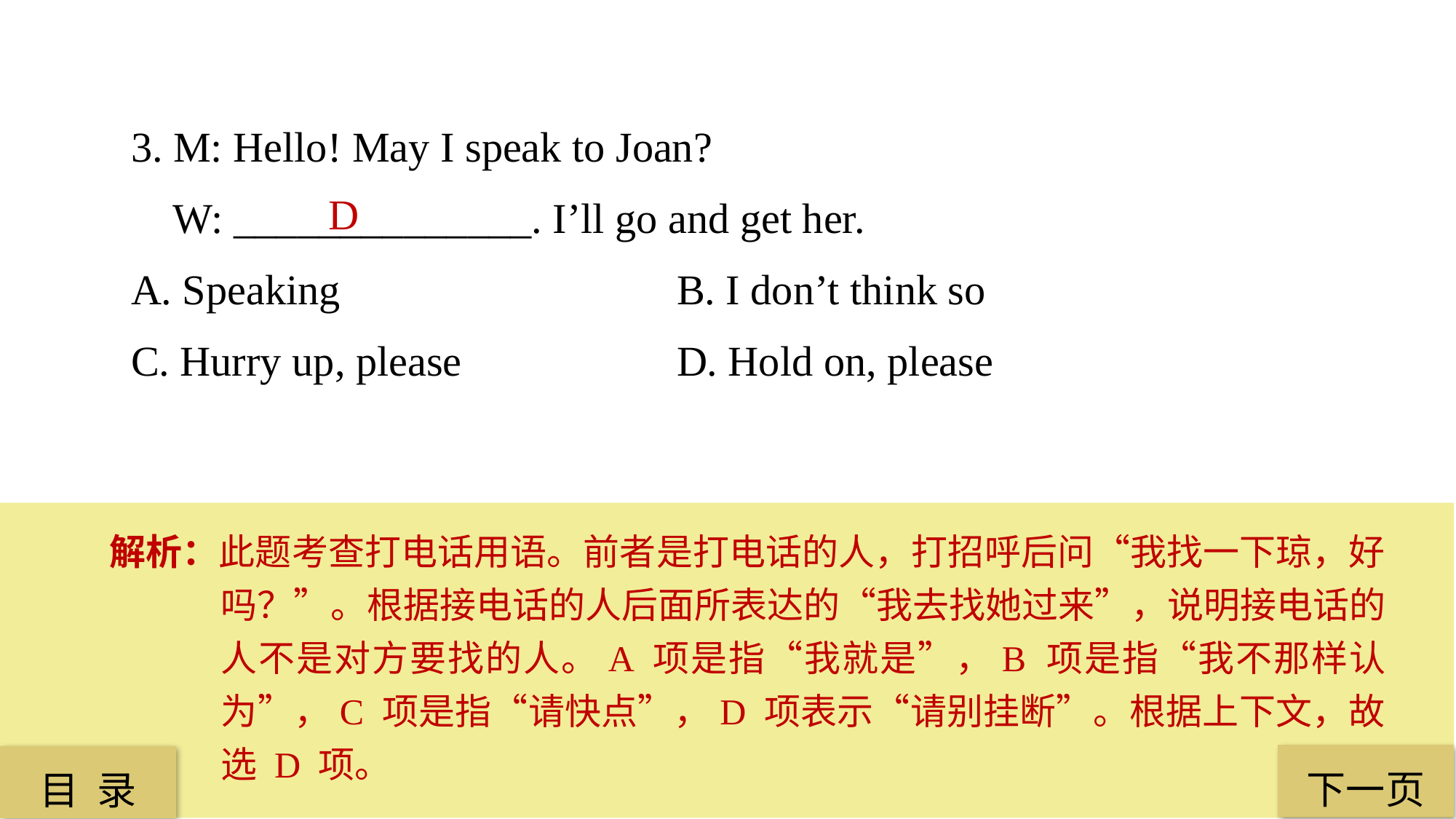

3. M: Hello! May I speak to Joan?
    W: ______________. I’ll go and get her.
A. Speaking 			B. I don’t think so
C. Hurry up, please 		D. Hold on, please
D
解析：此题考查打电话用语。前者是打电话的人，打招呼后问“我找一下琼，好吗？”。根据接电话的人后面所表达的“我去找她过来”，说明接电话的人不是对方要找的人。A 项是指“我就是”，B 项是指“我不那样认为”，C 项是指“请快点”，D 项表示“请别挂断”。根据上下文，故选 D 项。